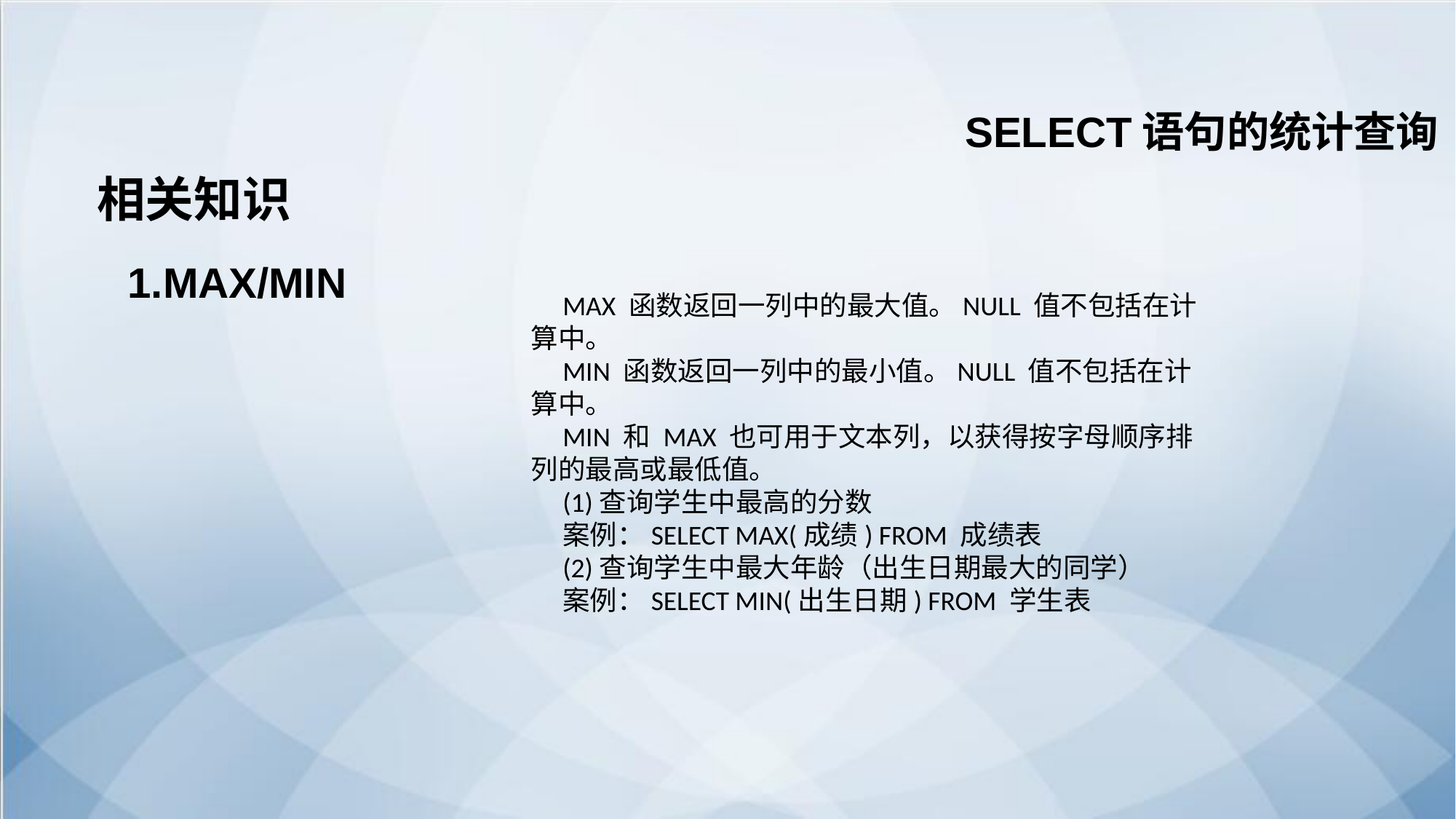

SELECT语句的统计查询
相关知识
1.MAX/MIN

MAX 函数返回一列中的最大值。NULL 值不包括在计算中。
MIN 函数返回一列中的最小值。NULL 值不包括在计算中。
MIN 和 MAX 也可用于文本列，以获得按字母顺序排列的最高或最低值。
(1)查询学生中最高的分数
案例：SELECT MAX(成绩) FROM 成绩表
(2)查询学生中最大年龄（出生日期最大的同学）
案例：SELECT MIN(出生日期) FROM 学生表